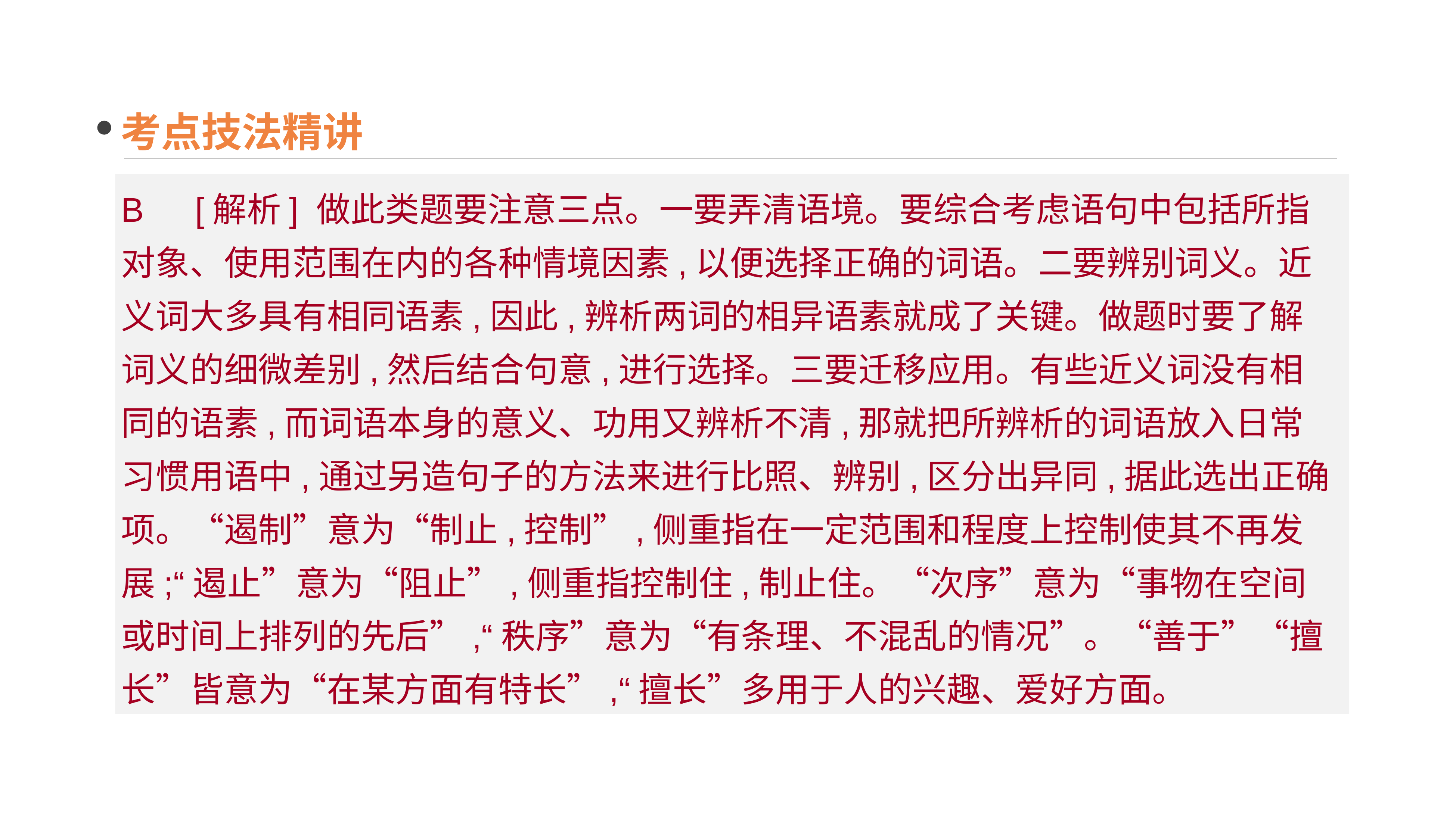

考点技法精讲

B　[解析] 做此类题要注意三点。一要弄清语境。要综合考虑语句中包括所指对象、使用范围在内的各种情境因素,以便选择正确的词语。二要辨别词义。近义词大多具有相同语素,因此,辨析两词的相异语素就成了关键。做题时要了解词义的细微差别,然后结合句意,进行选择。三要迁移应用。有些近义词没有相同的语素,而词语本身的意义、功用又辨析不清,那就把所辨析的词语放入日常习惯用语中,通过另造句子的方法来进行比照、辨别,区分出异同,据此选出正确项。“遏制”意为“制止,控制”,侧重指在一定范围和程度上控制使其不再发展;“遏止”意为“阻止”,侧重指控制住,制止住。“次序”意为“事物在空间或时间上排列的先后”,“秩序”意为“有条理、不混乱的情况”。“善于”“擅长”皆意为“在某方面有特长”,“擅长”多用于人的兴趣、爱好方面。